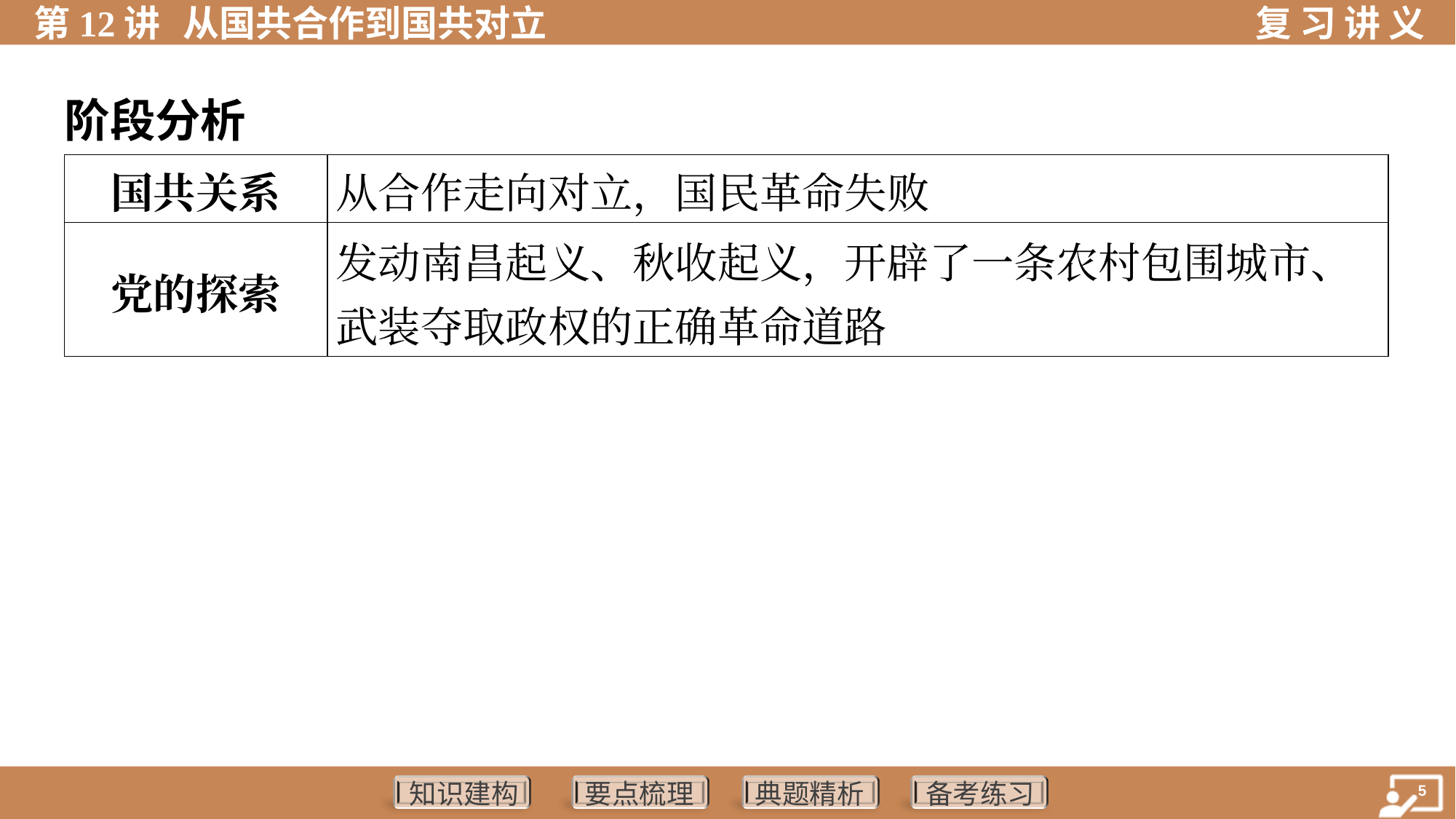

阶段分析
| 国共关系 | 从合作走向对立，国民革命失败 |
| --- | --- |
| 党的探索 | 发动南昌起义、秋收起义，开辟了一条农村包围城市、 武装夺取政权的正确革命道路 |